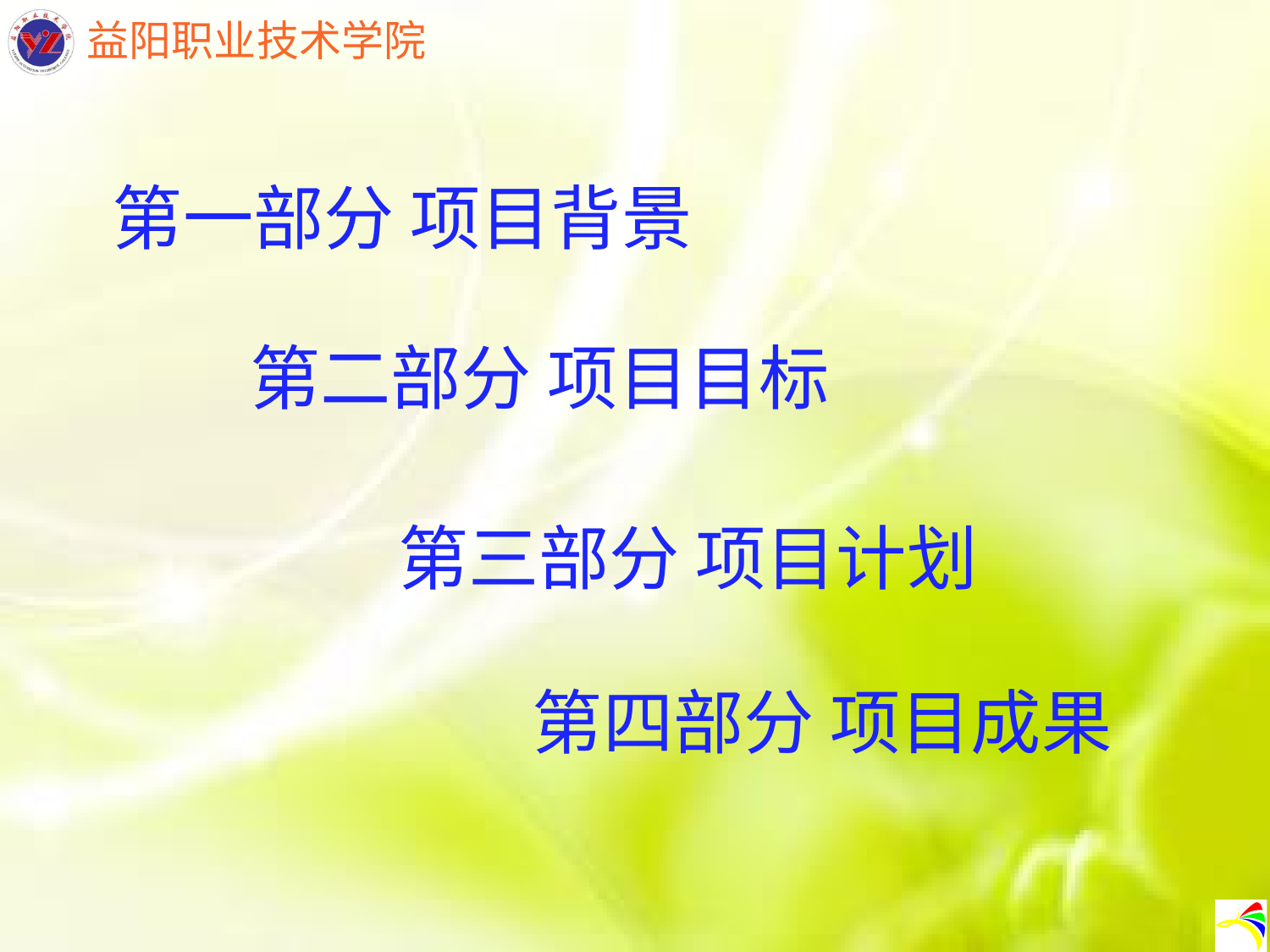

第一部分 项目背景
第二部分 项目目标
第三部分 项目计划
第四部分 项目成果